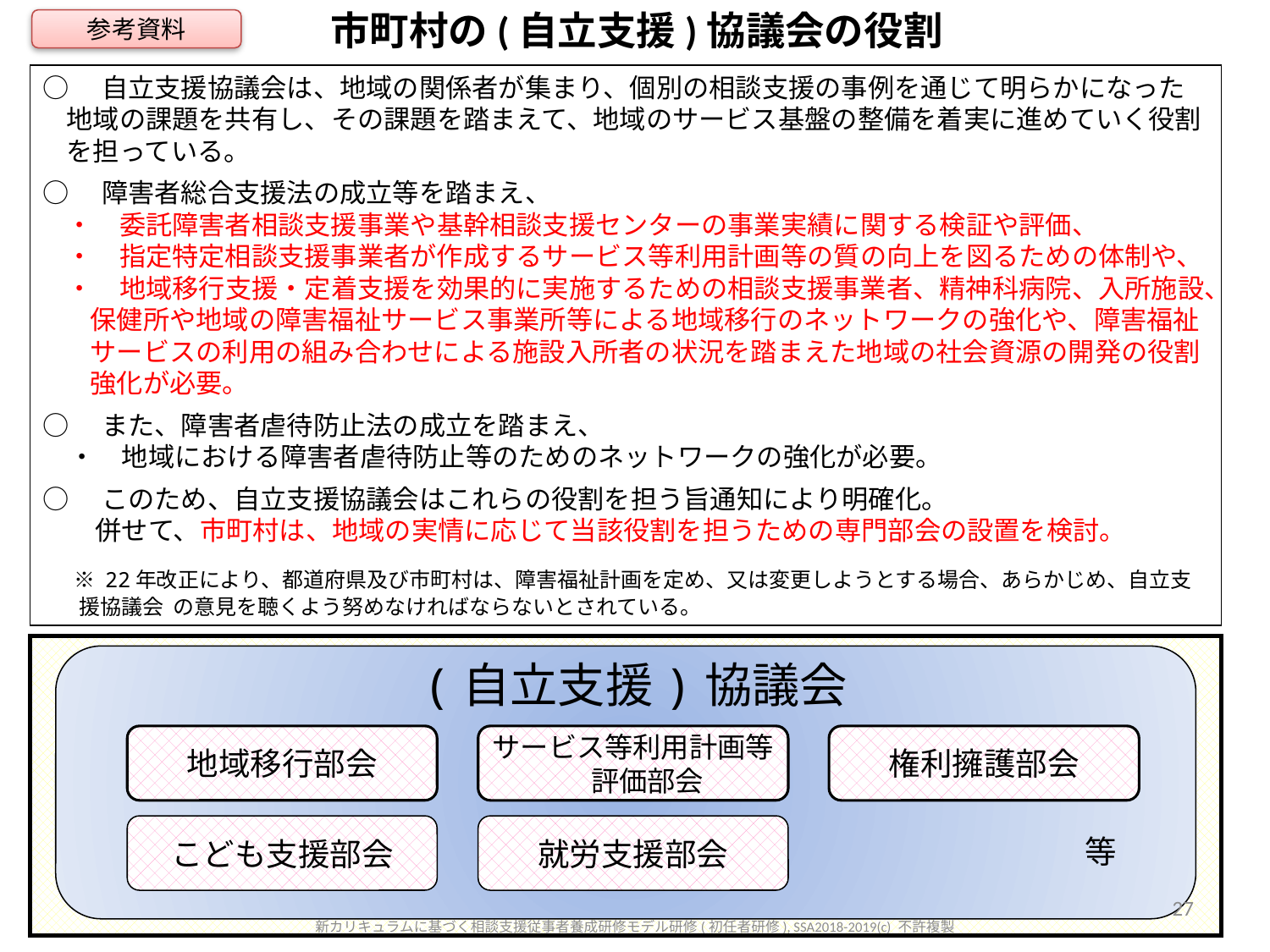

# 市町村の(自立支援)協議会の役割
参考資料
○　自立支援協議会は、地域の関係者が集まり、個別の相談支援の事例を通じて明らかになった地域の課題を共有し、その課題を踏まえて、地域のサービス基盤の整備を着実に進めていく役割を担っている。
○　障害者総合支援法の成立等を踏まえ、
・　委託障害者相談支援事業や基幹相談支援センターの事業実績に関する検証や評価、
・　指定特定相談支援事業者が作成するサービス等利用計画等の質の向上を図るための体制や、
・　地域移行支援・定着支援を効果的に実施するための相談支援事業者、精神科病院、入所施設、保健所や地域の障害福祉サービス事業所等による地域移行のネットワークの強化や、障害福祉サービスの利用の組み合わせによる施設入所者の状況を踏まえた地域の社会資源の開発の役割強化が必要。
○　また、障害者虐待防止法の成立を踏まえ、
　・　地域における障害者虐待防止等のためのネットワークの強化が必要。
○　このため、自立支援協議会はこれらの役割を担う旨通知により明確化。
　　併せて、市町村は、地域の実情に応じて当該役割を担うための専門部会の設置を検討。
　※ 22年改正により、都道府県及び市町村は、障害福祉計画を定め、又は変更しようとする場合、あらかじめ、自立支援協議会  の意見を聴くよう努めなければならないとされている。

(自立支援)協議会

地域移行部会
サービス等利用計画等　評価部会
権利擁護部会
こども支援部会
就労支援部会
等
27
新カリキュラムに基づく相談支援従事者養成研修モデル研修(初任者研修), SSA2018-2019(c) 不許複製